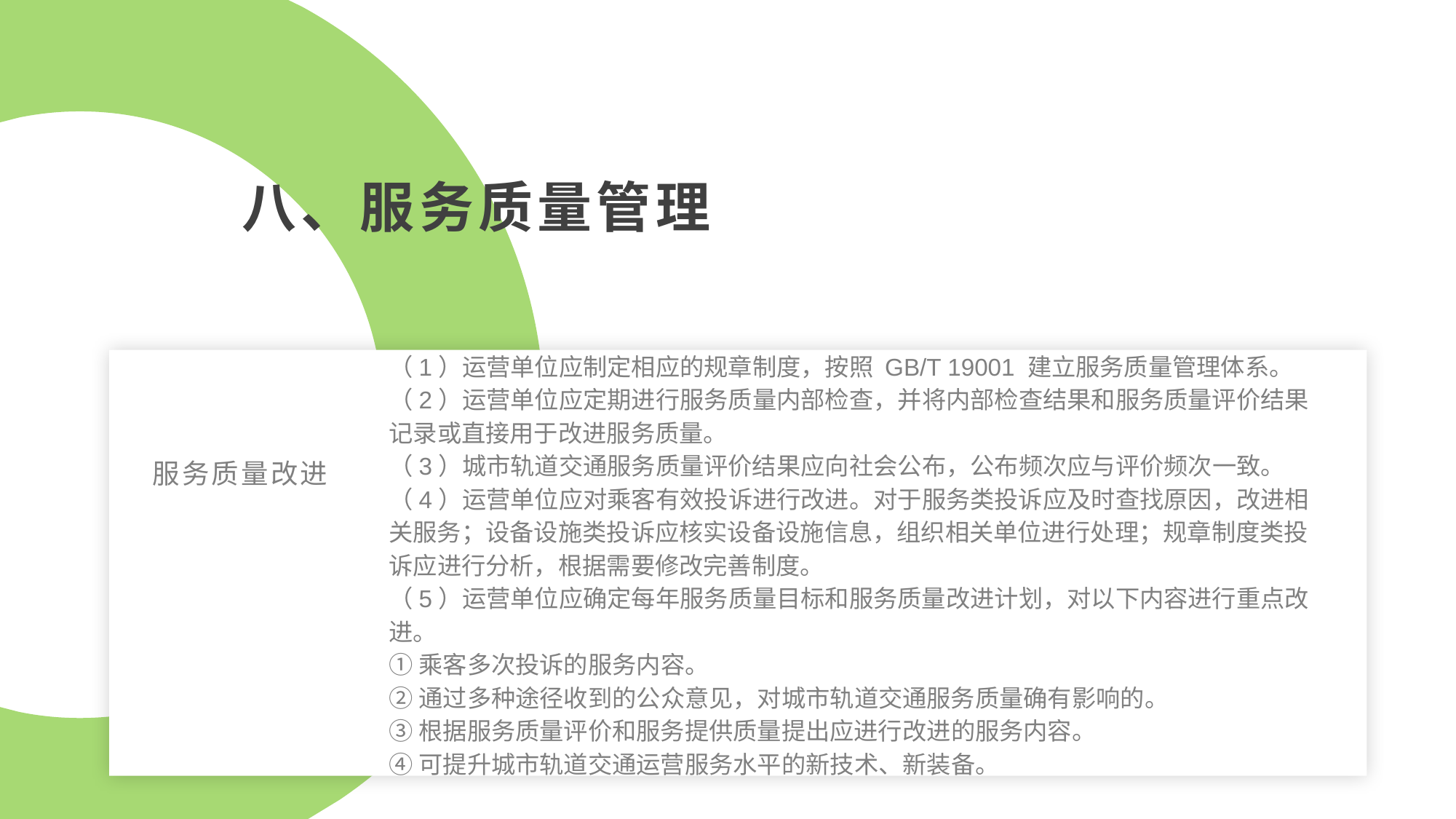

八、服务质量管理

（1）运营单位应制定相应的规章制度，按照 GB/T 19001 建立服务质量管理体系。
（2）运营单位应定期进行服务质量内部检查，并将内部检查结果和服务质量评价结果记录或直接用于改进服务质量。
（3）城市轨道交通服务质量评价结果应向社会公布，公布频次应与评价频次一致。
（4）运营单位应对乘客有效投诉进行改进。对于服务类投诉应及时查找原因，改进相关服务；设备设施类投诉应核实设备设施信息，组织相关单位进行处理；规章制度类投诉应进行分析，根据需要修改完善制度。
（5）运营单位应确定每年服务质量目标和服务质量改进计划，对以下内容进行重点改进。
①乘客多次投诉的服务内容。
②通过多种途径收到的公众意见，对城市轨道交通服务质量确有影响的。
③根据服务质量评价和服务提供质量提出应进行改进的服务内容。
④可提升城市轨道交通运营服务水平的新技术、新装备。
服务质量改进